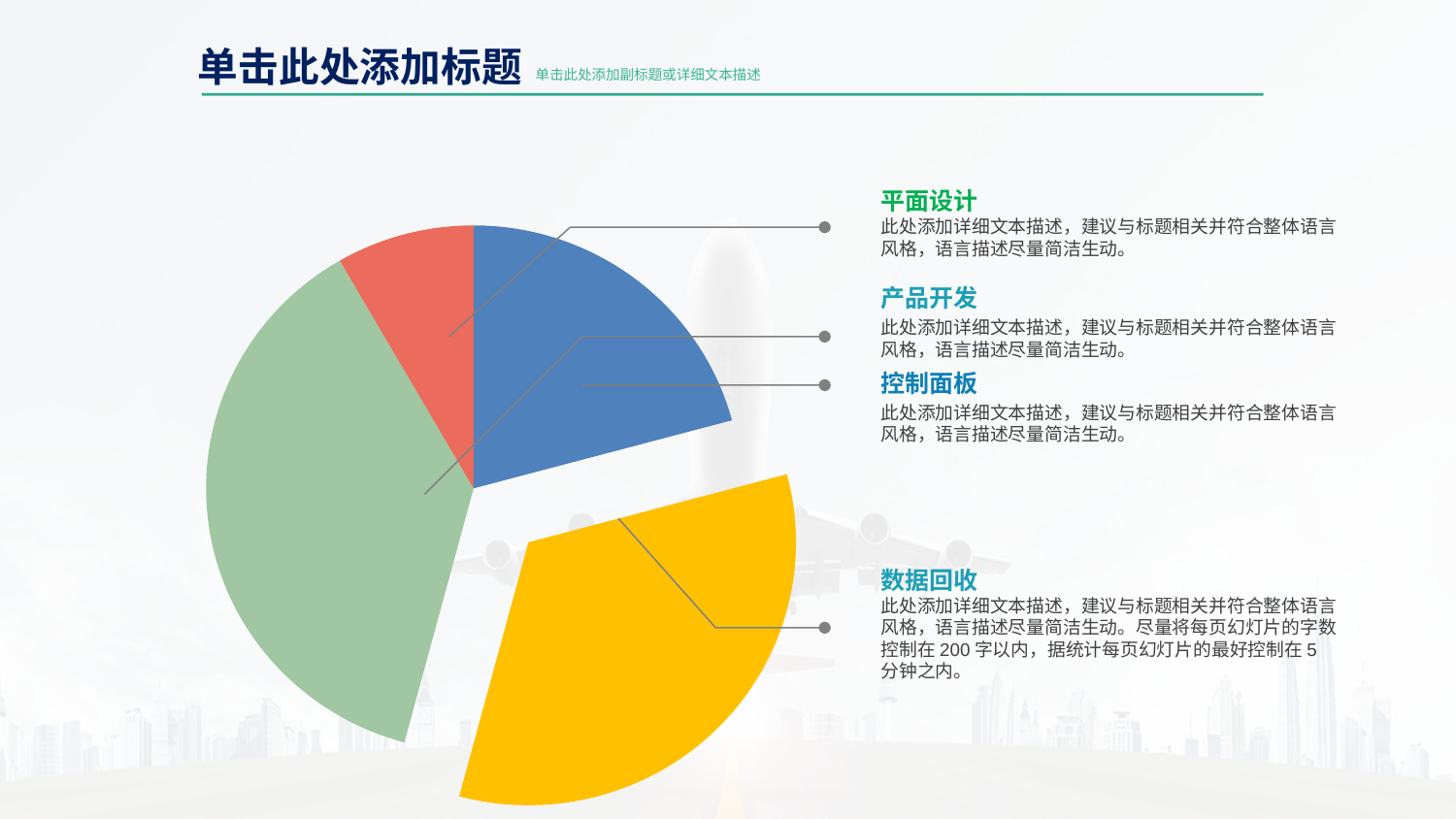

单击此处添加标题
单击此处添加副标题或详细文本描述

平面设计
此处添加详细文本描述，建议与标题相关并符合整体语言风格，语言描述尽量简洁生动。

### Chart:

| Category | Sales |
|---|---|
| 1st Qtr | 5.0 |
| 2nd Qtr | 8.0 |
| Series3 | 9.0 |
| Series4 | 2.0 |

产品开发
此处添加详细文本描述，建议与标题相关并符合整体语言风格，语言描述尽量简洁生动。

控制面板
此处添加详细文本描述，建议与标题相关并符合整体语言风格，语言描述尽量简洁生动。

数据回收
此处添加详细文本描述，建议与标题相关并符合整体语言风格，语言描述尽量简洁生动。尽量将每页幻灯片的字数控制在200字以内，据统计每页幻灯片的最好控制在5分钟之内。